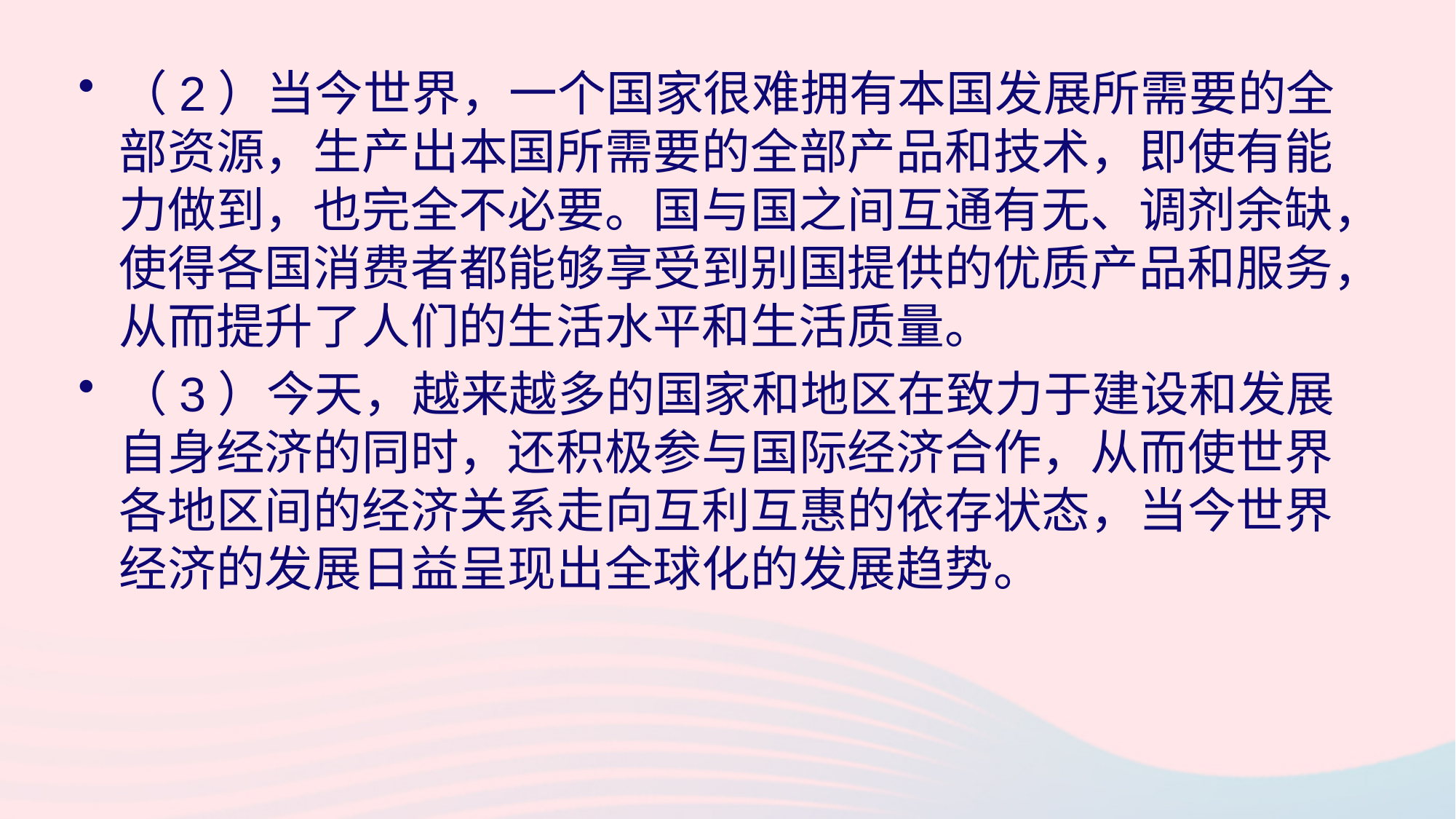

（2）当今世界，一个国家很难拥有本国发展所需要的全部资源，生产出本国所需要的全部产品和技术，即使有能力做到，也完全不必要。国与国之间互通有无、调剂余缺，使得各国消费者都能够享受到别国提供的优质产品和服务，从而提升了人们的生活水平和生活质量。
（3）今天，越来越多的国家和地区在致力于建设和发展自身经济的同时，还积极参与国际经济合作，从而使世界各地区间的经济关系走向互利互惠的依存状态，当今世界经济的发展日益呈现出全球化的发展趋势。